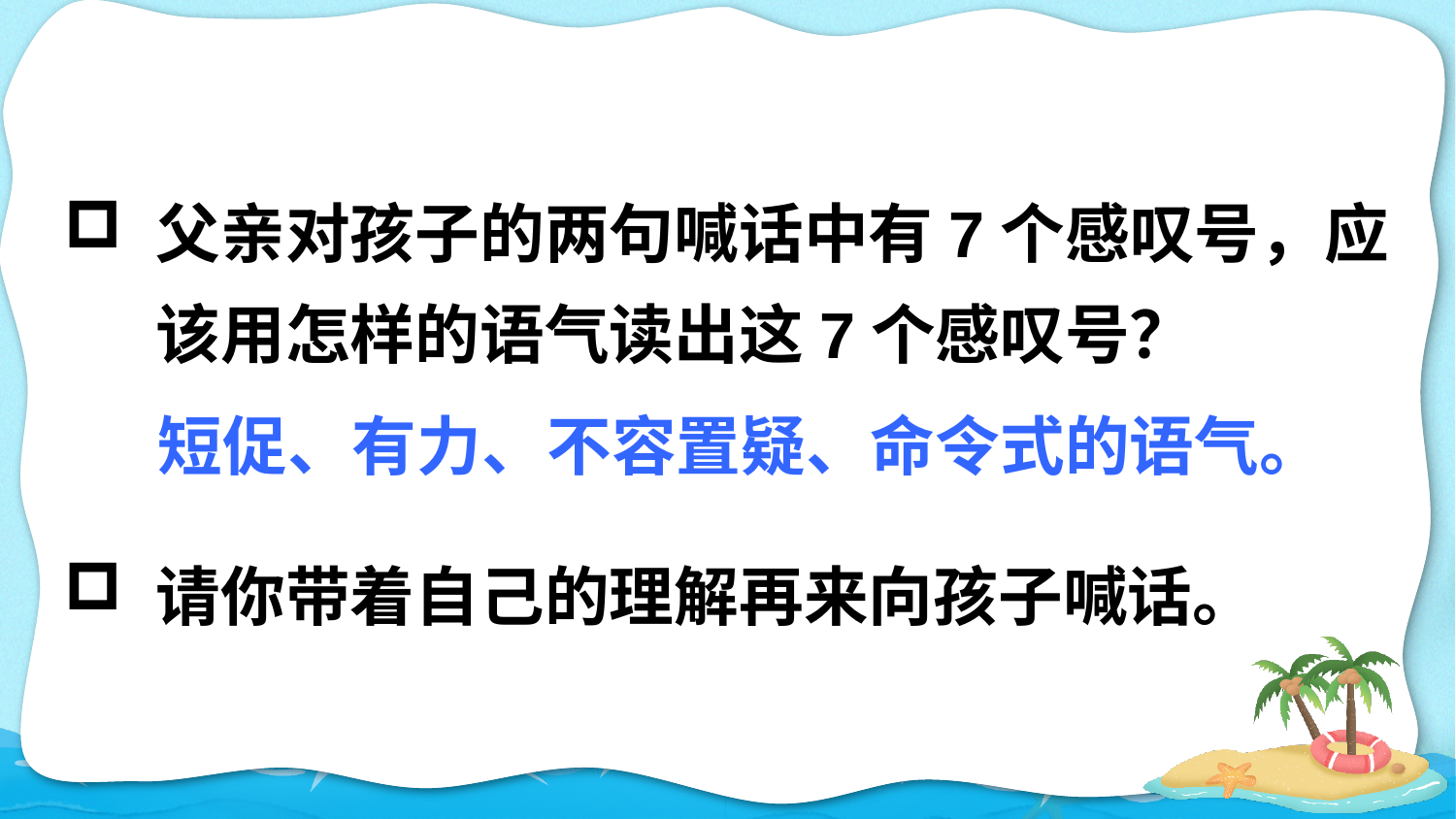

父亲对孩子的两句喊话中有7个感叹号，应该用怎样的语气读出这7个感叹号？
短促、有力、不容置疑、命令式的语气。
请你带着自己的理解再来向孩子喊话。